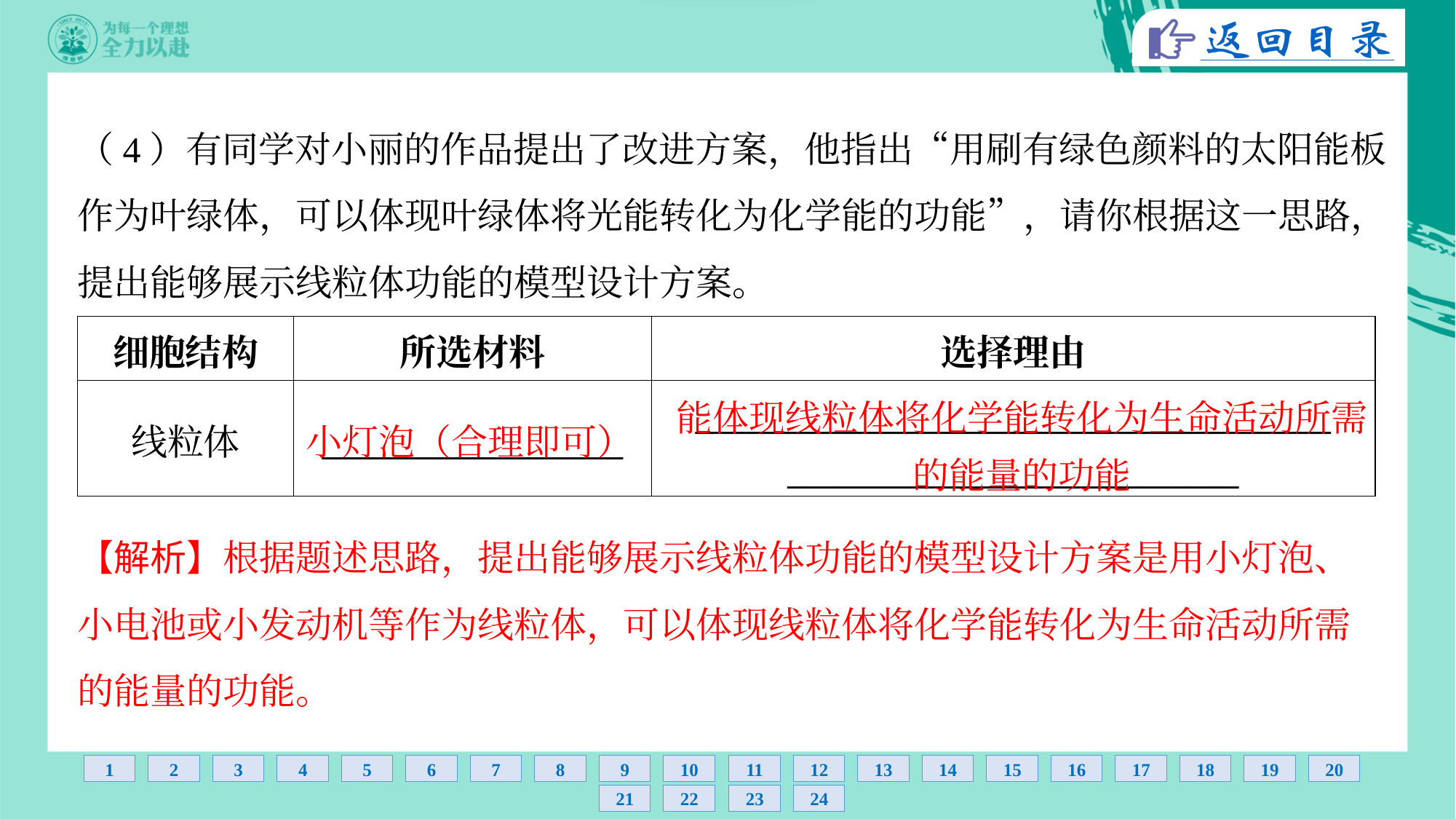

（4）有同学对小丽的作品提出了改进方案，他指出“用刷有绿色颜料的太阳能板
作为叶绿体，可以体现叶绿体将光能转化为化学能的功能”，请你根据这一思路，
提出能够展示线粒体功能的模型设计方案。
| 细胞结构 | 所选材料 | 选择理由 |
| --- | --- | --- |
| 线粒体 | \_\_\_\_\_\_\_\_\_\_\_\_\_\_\_\_\_\_ | \_\_\_\_\_\_\_\_\_\_\_\_\_\_\_\_\_\_\_\_\_\_\_\_\_\_\_\_\_\_\_\_\_\_\_\_\_\_ \_\_\_\_\_\_\_\_\_\_\_\_\_\_\_\_\_\_\_\_\_\_\_\_\_\_\_ |
能体现线粒体将化学能转化为生命活动所需
的能量的功能
小灯泡（合理即可）
【解析】根据题述思路，提出能够展示线粒体功能的模型设计方案是用小灯泡、
小电池或小发动机等作为线粒体，可以体现线粒体将化学能转化为生命活动所需
的能量的功能。